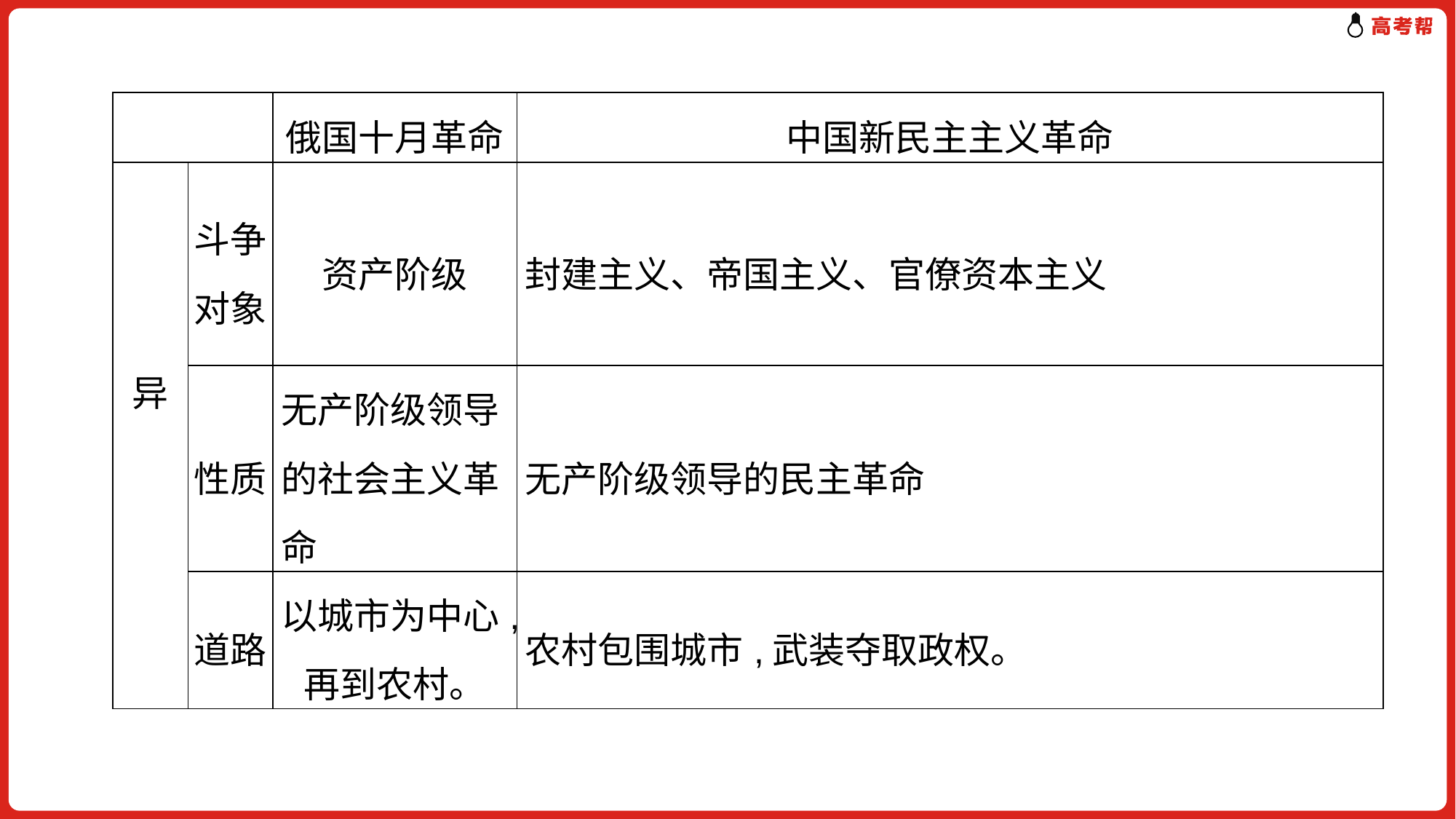

|  |  | 俄国十月革命 | 中国新民主主义革命 |
| --- | --- | --- | --- |
| 异 | 斗争对象 | 资产阶级 | 封建主义、帝国主义、官僚资本主义 |
|  | 性质 | 无产阶级领导的社会主义革命 | 无产阶级领导的民主革命 |
|  | 道路 | 以城市为中心,再到农村。 | 农村包围城市,武装夺取政权。 |